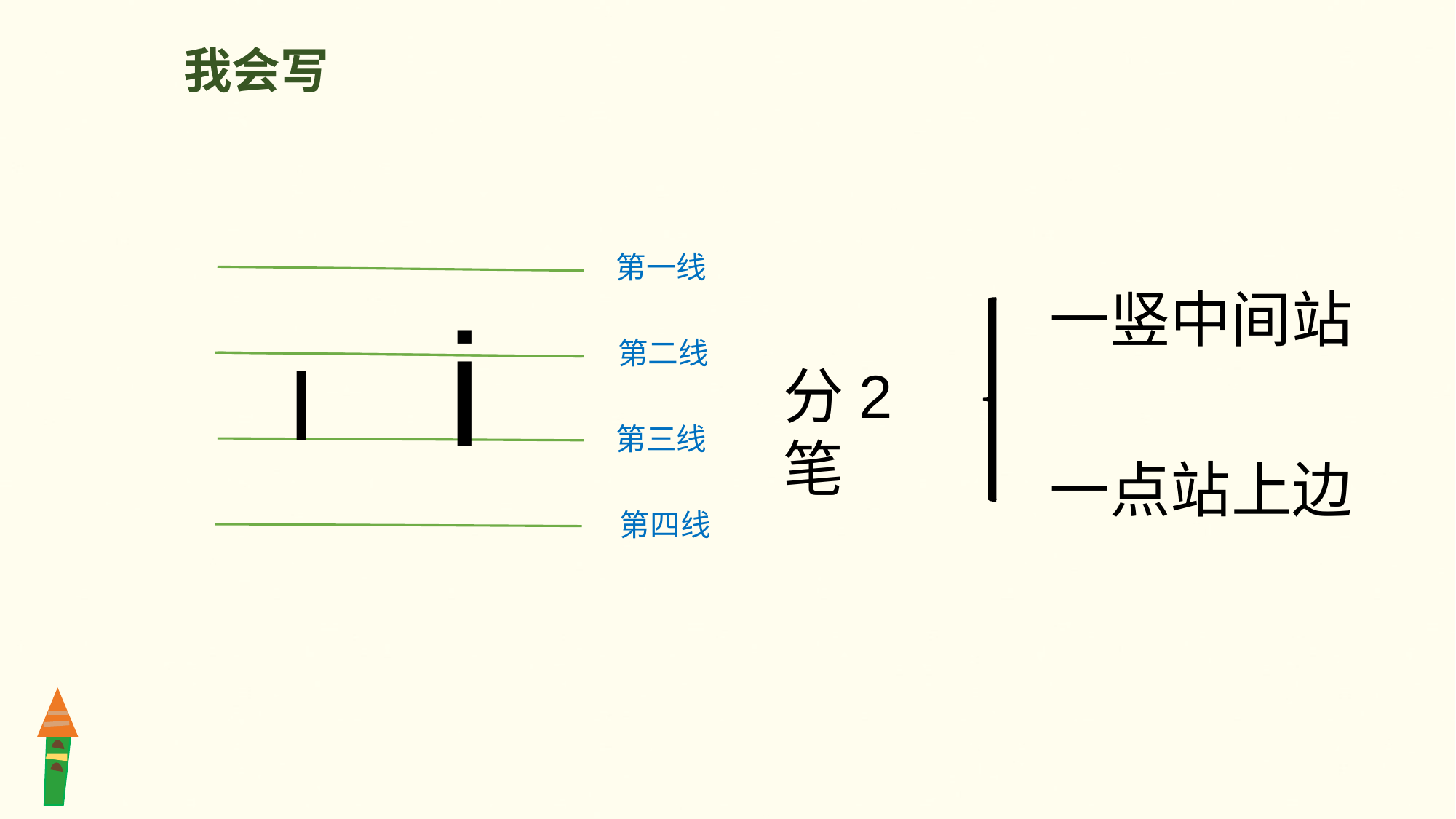

我会写
第一线

第二线
第三线

第四线
一竖中间站
i

I
分2笔
一点站上边